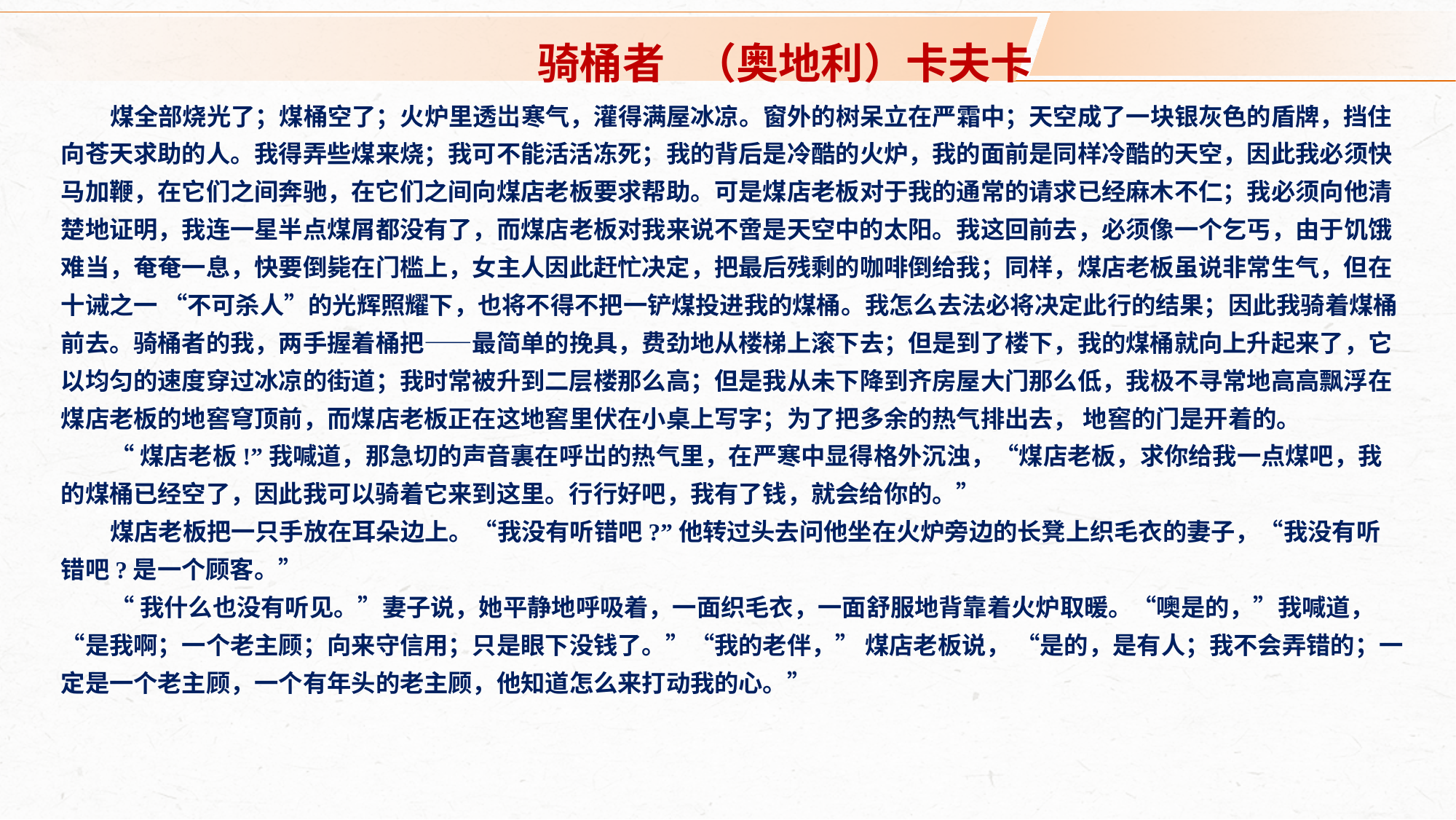

骑桶者   （奥地利）卡夫卡

煤全部烧光了；煤桶空了；火炉里透岀寒气，灌得满屋冰凉。窗外的树呆立在严霜中；天空成了一块银灰色的盾牌，挡住向苍天求助的人。我得弄些煤来烧；我可不能活活冻死；我的背后是冷酷的火炉，我的面前是同样冷酷的天空，因此我必须快马加鞭，在它们之间奔驰，在它们之间向煤店老板要求帮助。可是煤店老板对于我的通常的请求已经麻木不仁；我必须向他清楚地证明，我连一星半点煤屑都没有了，而煤店老板对我来说不啻是天空中的太阳。我这回前去，必须像一个乞丐，由于饥饿难当，奄奄一息，快要倒毙在门槛上，女主人因此赶忙决定，把最后残剩的咖啡倒给我；同样，煤店老板虽说非常生气，但在十诫之一 “不可杀人”的光辉照耀下，也将不得不把一铲煤投进我的煤桶。我怎么去法必将决定此行的结果；因此我骑着煤桶前去。骑桶者的我，两手握着桶把——最简单的挽具，费劲地从楼梯上滚下去；但是到了楼下，我的煤桶就向上升起来了，它以均匀的速度穿过冰凉的街道；我时常被升到二层楼那么高；但是我从未下降到齐房屋大门那么低，我极不寻常地高高飘浮在煤店老板的地窖穹顶前，而煤店老板正在这地窖里伏在小桌上写字；为了把多余的热气排出去， 地窖的门是开着的。
“煤店老板!”我喊道，那急切的声音裏在呼岀的热气里，在严寒中显得格外沉浊，“煤店老板，求你给我一点煤吧，我的煤桶已经空了，因此我可以骑着它来到这里。行行好吧，我有了钱，就会给你的。”
煤店老板把一只手放在耳朵边上。“我没有听错吧?”他转过头去问他坐在火炉旁边的长凳上织毛衣的妻子，“我没有听错吧?是一个顾客。”
“我什么也没有听见。”妻子说，她平静地呼吸着，一面织毛衣，一面舒服地背靠着火炉取暖。“噢是的，”我喊道，“是我啊；一个老主顾；向来守信用；只是眼下没钱了。”“我的老伴，” 煤店老板说， “是的，是有人；我不会弄错的；一定是一个老主顾，一个有年头的老主顾，他知道怎么来打动我的心。”